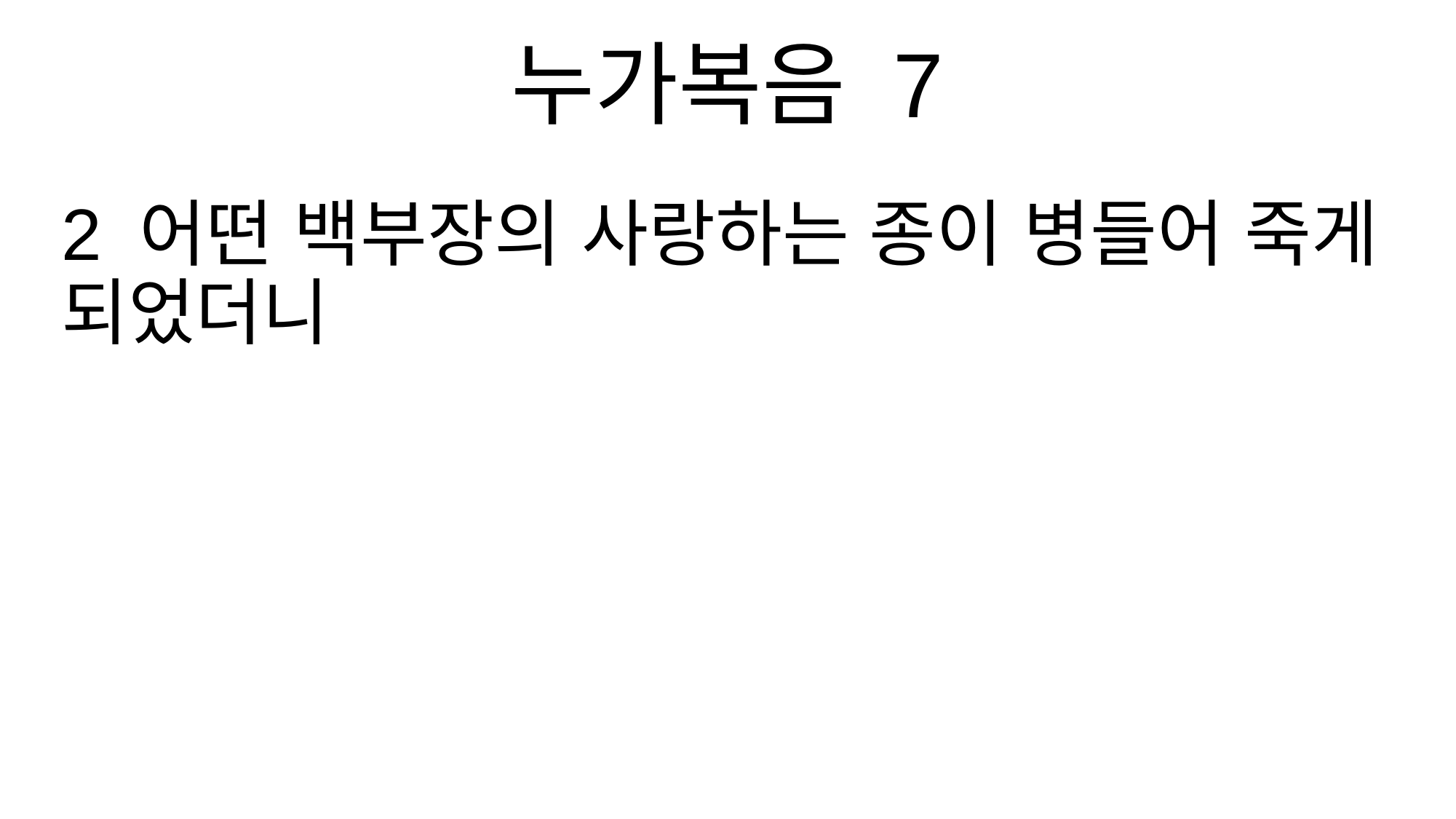

누가복음 7
2 어떤 백부장의 사랑하는 종이 병들어 죽게 되었더니